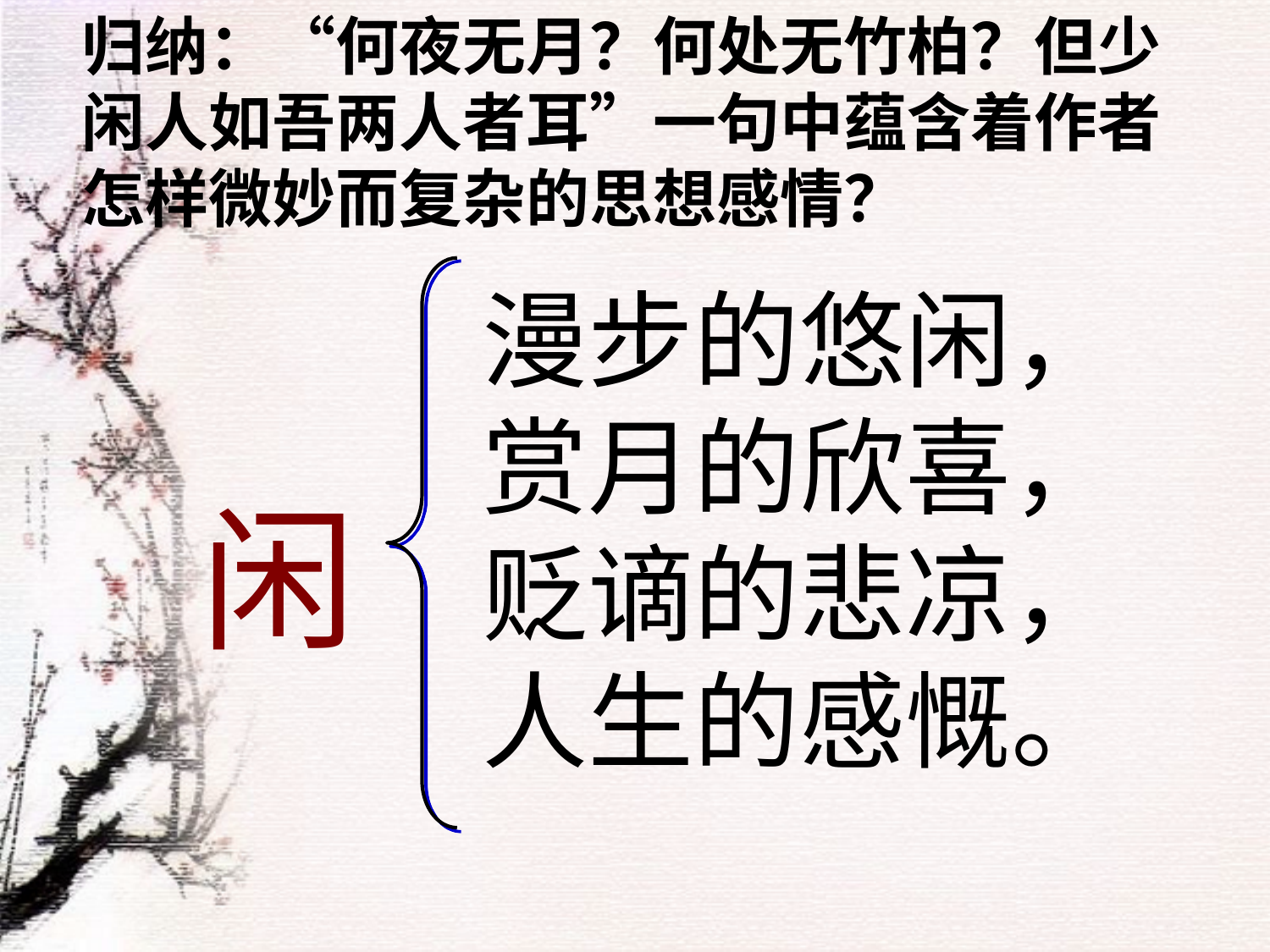

归纳：“何夜无月？何处无竹柏？但少闲人如吾两人者耳”一句中蕴含着作者怎样微妙而复杂的思想感情？

漫步的悠闲，
赏月的欣喜，
贬谪的悲凉，
人生的感慨。
闲